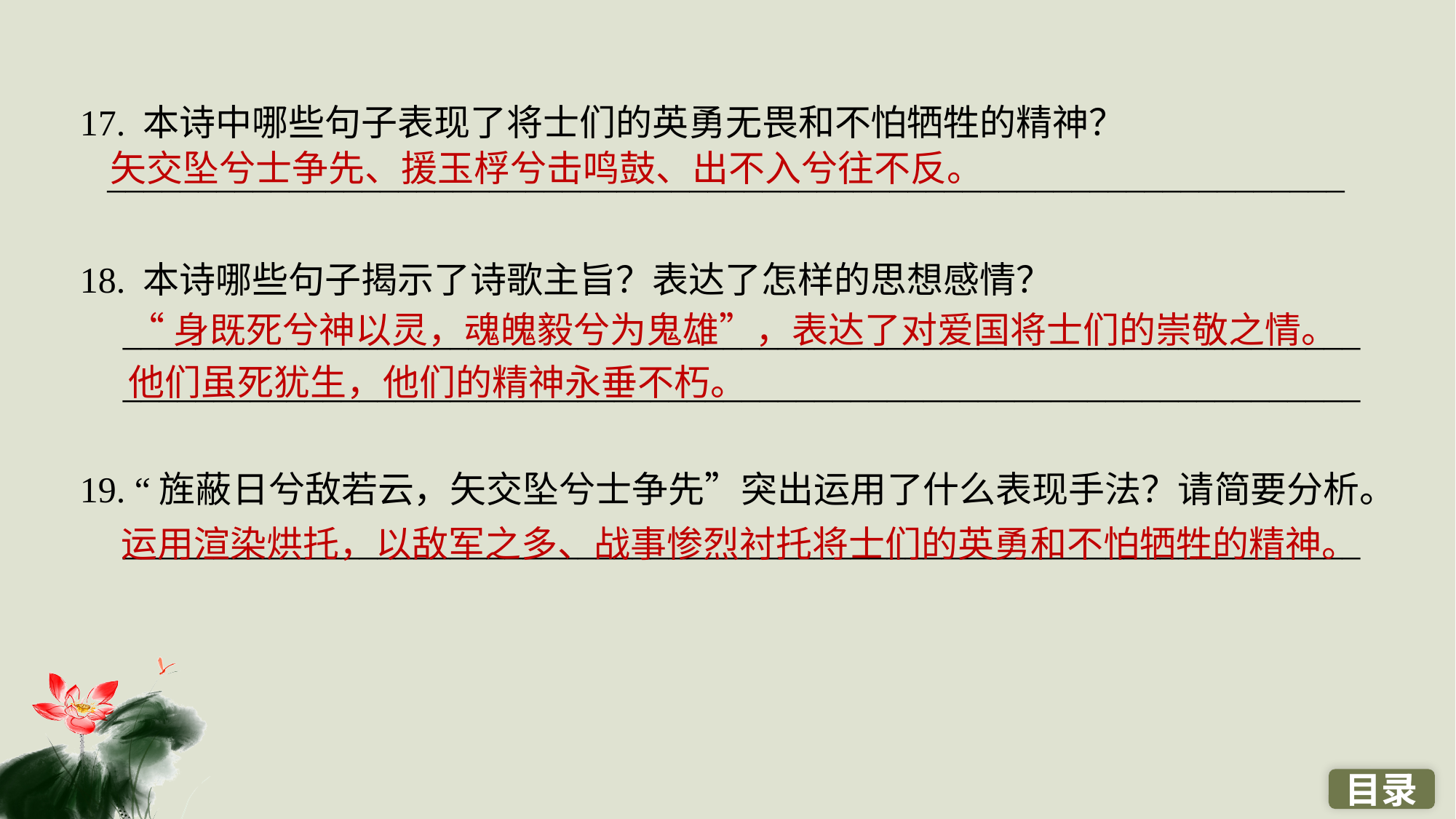

17. 本诗中哪些句子表现了将士们的英勇无畏和不怕牺牲的精神？
   ____________________________________________________________________

18. 本诗哪些句子揭示了诗歌主旨？表达了怎样的思想感情？________________________________________________________________________________________________________________________________________

19. “旌蔽日兮敌若云，矢交坠兮士争先”突出运用了什么表现手法？请简要分析。____________________________________________________________________
矢交坠兮士争先、援玉桴兮击鸣鼓、出不入兮往不反。
“身既死兮神以灵，魂魄毅兮为鬼雄”，表达了对爱国将士们的崇敬之情。他们虽死犹生，他们的精神永垂不朽。
运用渲染烘托，以敌军之多、战事惨烈衬托将士们的英勇和不怕牺牲的精神。